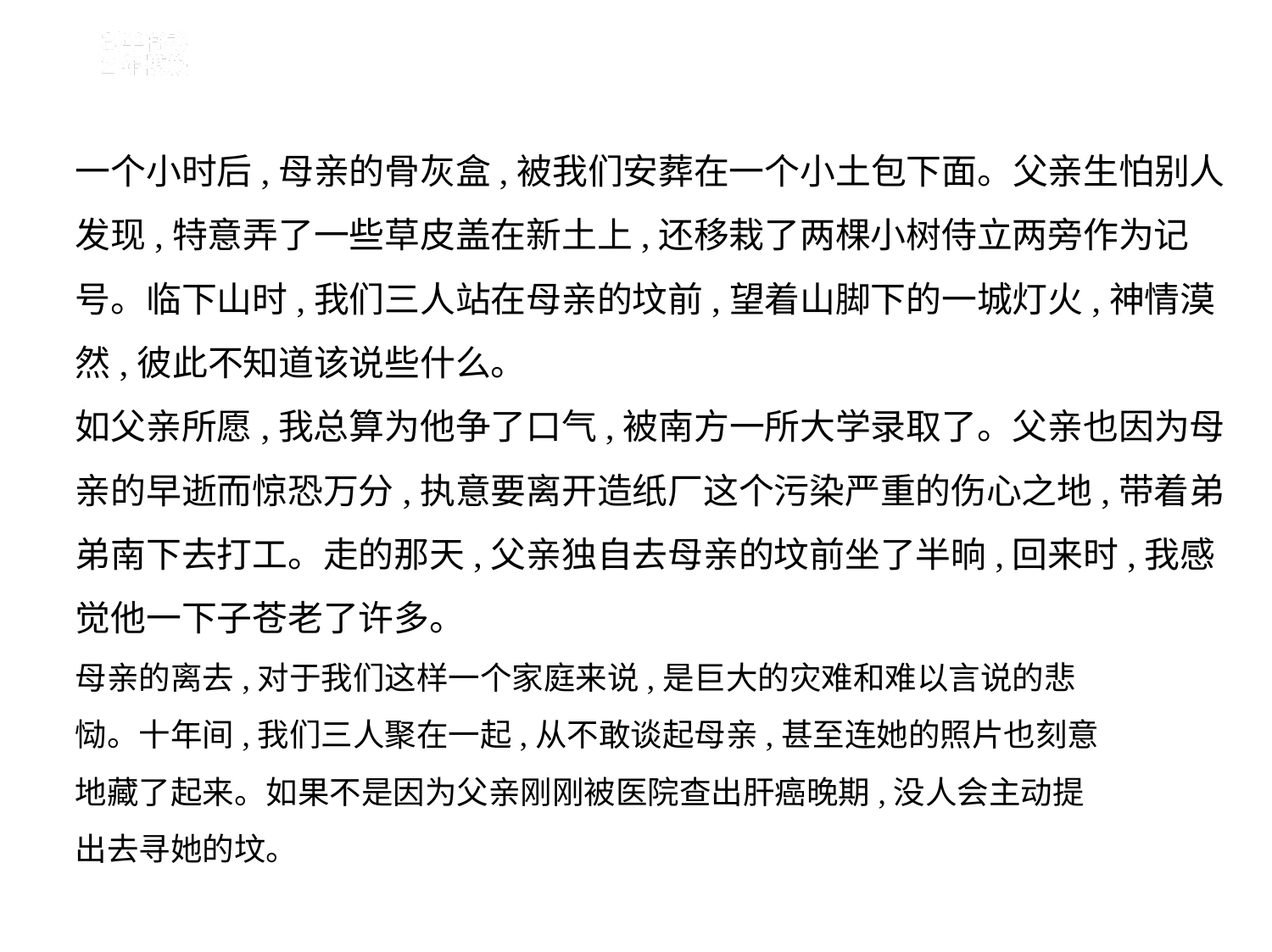

一个小时后,母亲的骨灰盒,被我们安葬在一个小土包下面。父亲生怕别人
发现,特意弄了一些草皮盖在新土上,还移栽了两棵小树侍立两旁作为记
号。临下山时,我们三人站在母亲的坟前,望着山脚下的一城灯火,神情漠
然,彼此不知道该说些什么。
如父亲所愿,我总算为他争了口气,被南方一所大学录取了。父亲也因为母
亲的早逝而惊恐万分,执意要离开造纸厂这个污染严重的伤心之地,带着弟
弟南下去打工。走的那天,父亲独自去母亲的坟前坐了半晌,回来时,我感
觉他一下子苍老了许多。
母亲的离去,对于我们这样一个家庭来说,是巨大的灾难和难以言说的悲
恸。十年间,我们三人聚在一起,从不敢谈起母亲,甚至连她的照片也刻意
地藏了起来。如果不是因为父亲刚刚被医院查出肝癌晚期,没人会主动提
出去寻她的坟。